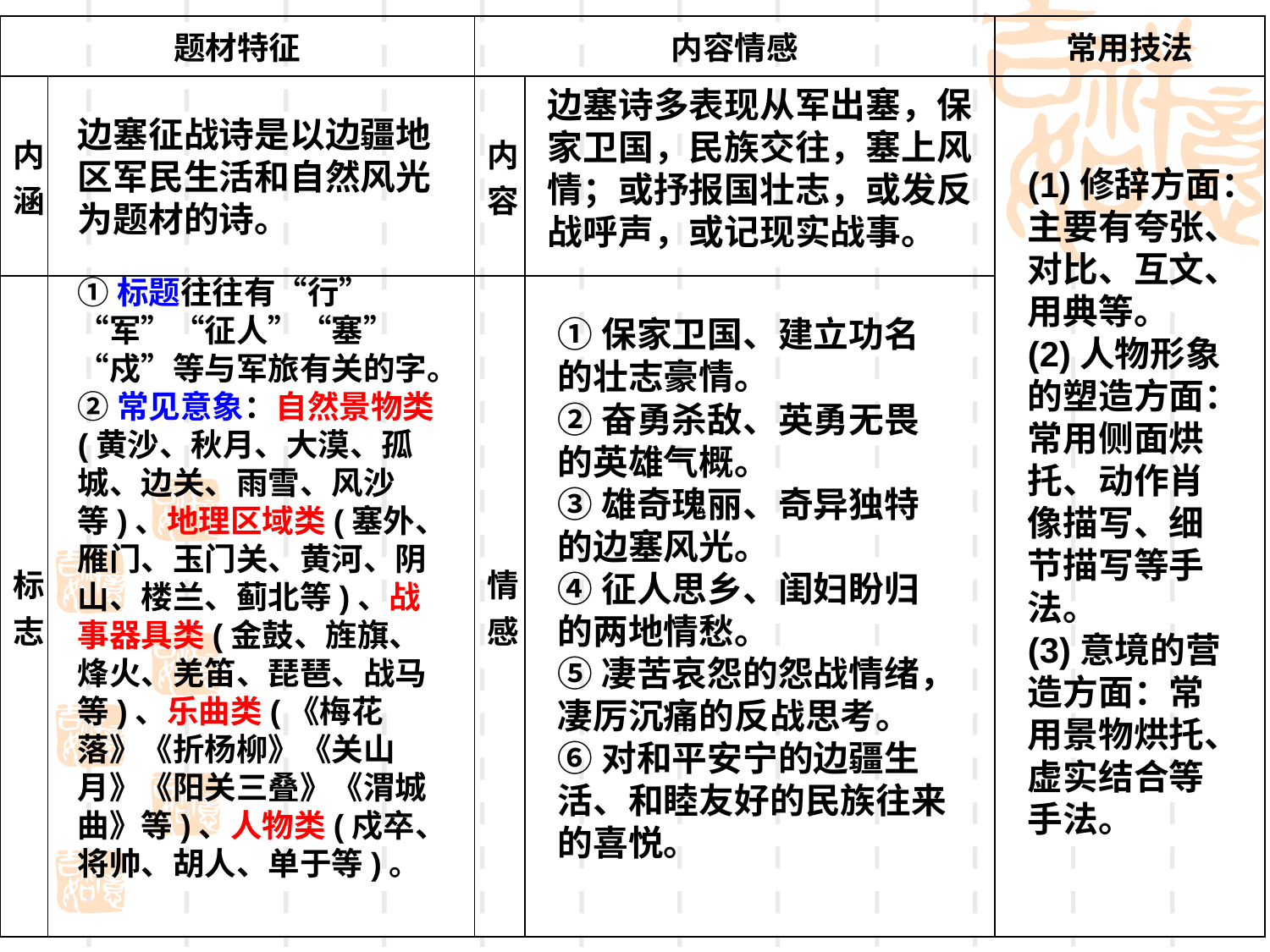

| 题材特征 |  | 内容情感 |  | 常用技法 |
| --- | --- | --- | --- | --- |
| 内 涵 |  | 内 容 |  |  |
| 标 志 |  | 情 感 |  |  |
边塞诗多表现从军出塞，保家卫国，民族交往，塞上风情；或抒报国壮志，或发反战呼声，或记现实战事。
边塞征战诗是以边疆地区军民生活和自然风光为题材的诗。
(1)修辞方面：主要有夸张、对比、互文、用典等。
(2)人物形象的塑造方面：常用侧面烘托、动作肖像描写、细节描写等手法。
(3)意境的营造方面：常用景物烘托、虚实结合等手法。
①标题往往有“行”“军”“征人”“塞”“戍”等与军旅有关的字。
②常见意象：自然景物类(黄沙、秋月、大漠、孤城、边关、雨雪、风沙等)、地理区域类(塞外、雁门、玉门关、黄河、阴山、楼兰、蓟北等)、战事器具类(金鼓、旌旗、烽火、羌笛、琵琶、战马等)、乐曲类(《梅花落》《折杨柳》《关山月》《阳关三叠》《渭城曲》等)、人物类(戍卒、将帅、胡人、单于等)。
①保家卫国、建立功名的壮志豪情。
②奋勇杀敌、英勇无畏的英雄气概。
③雄奇瑰丽、奇异独特的边塞风光。
④征人思乡、闺妇盼归的两地情愁。
⑤凄苦哀怨的怨战情绪，凄厉沉痛的反战思考。
⑥对和平安宁的边疆生活、和睦友好的民族往来的喜悦。